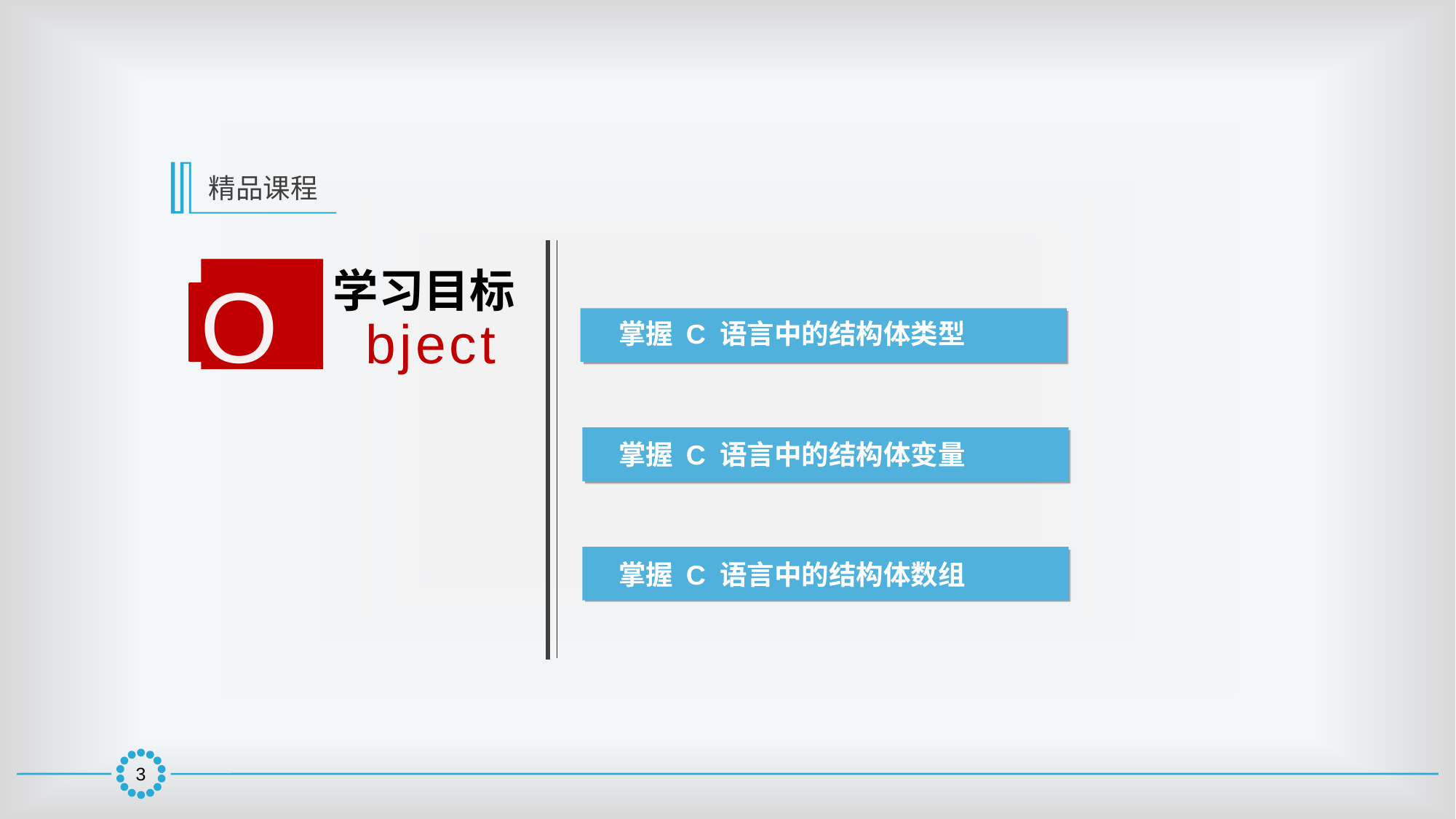

精品课程
学习目标

O

bject

掌握 C 语言中的结构体类型

掌握 C 语言中的结构体变量

掌握 C 语言中的结构体数组

3